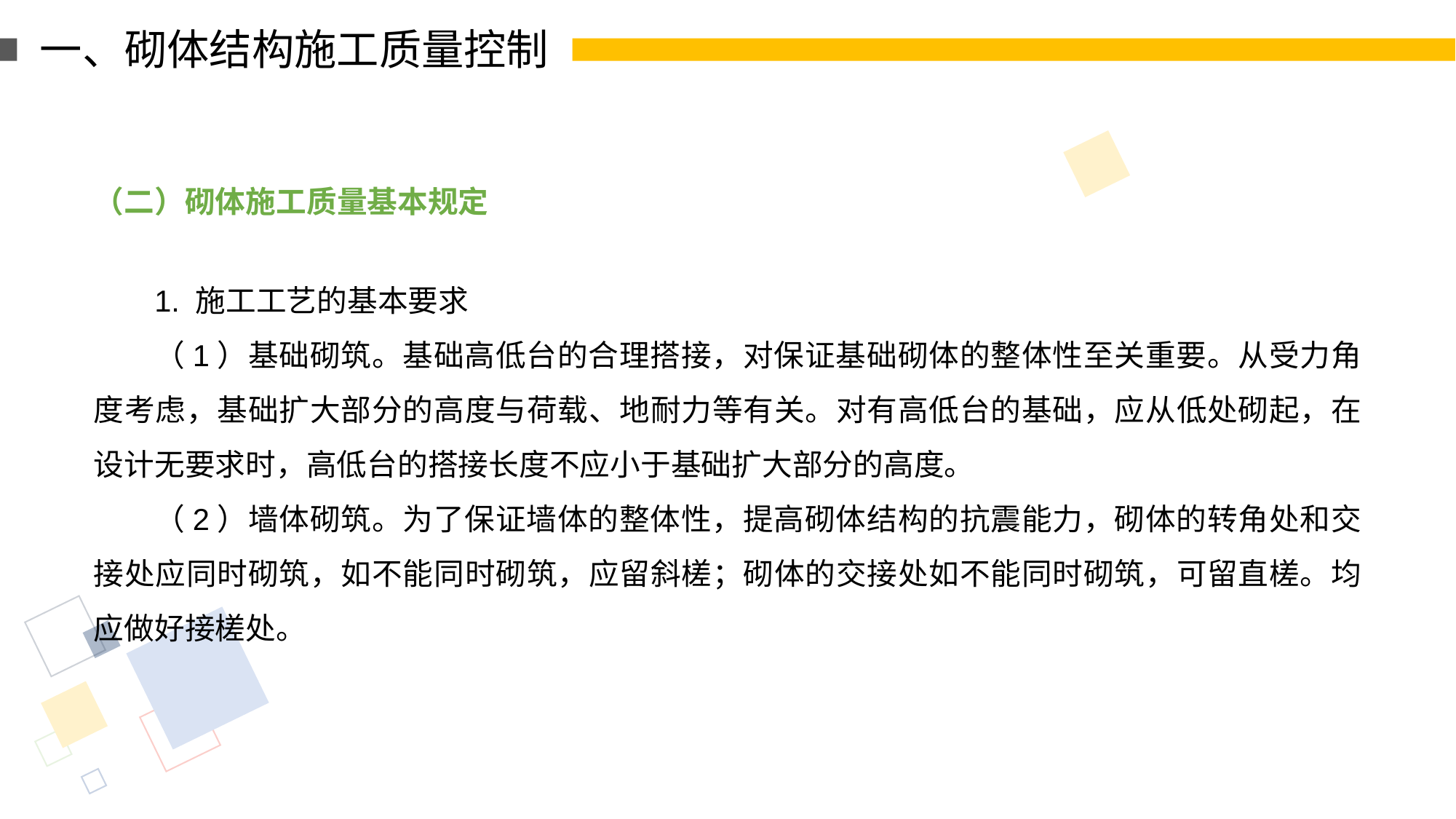

一、砌体结构施工质量控制

（二）砌体施工质量基本规定
1. 施工工艺的基本要求
（1）基础砌筑。基础高低台的合理搭接，对保证基础砌体的整体性至关重要。从受力角度考虑，基础扩大部分的高度与荷载、地耐力等有关。对有高低台的基础，应从低处砌起，在设计无要求时，高低台的搭接长度不应小于基础扩大部分的高度。
（2）墙体砌筑。为了保证墙体的整体性，提高砌体结构的抗震能力，砌体的转角处和交接处应同时砌筑，如不能同时砌筑，应留斜槎；砌体的交接处如不能同时砌筑，可留直槎。均应做好接槎处。